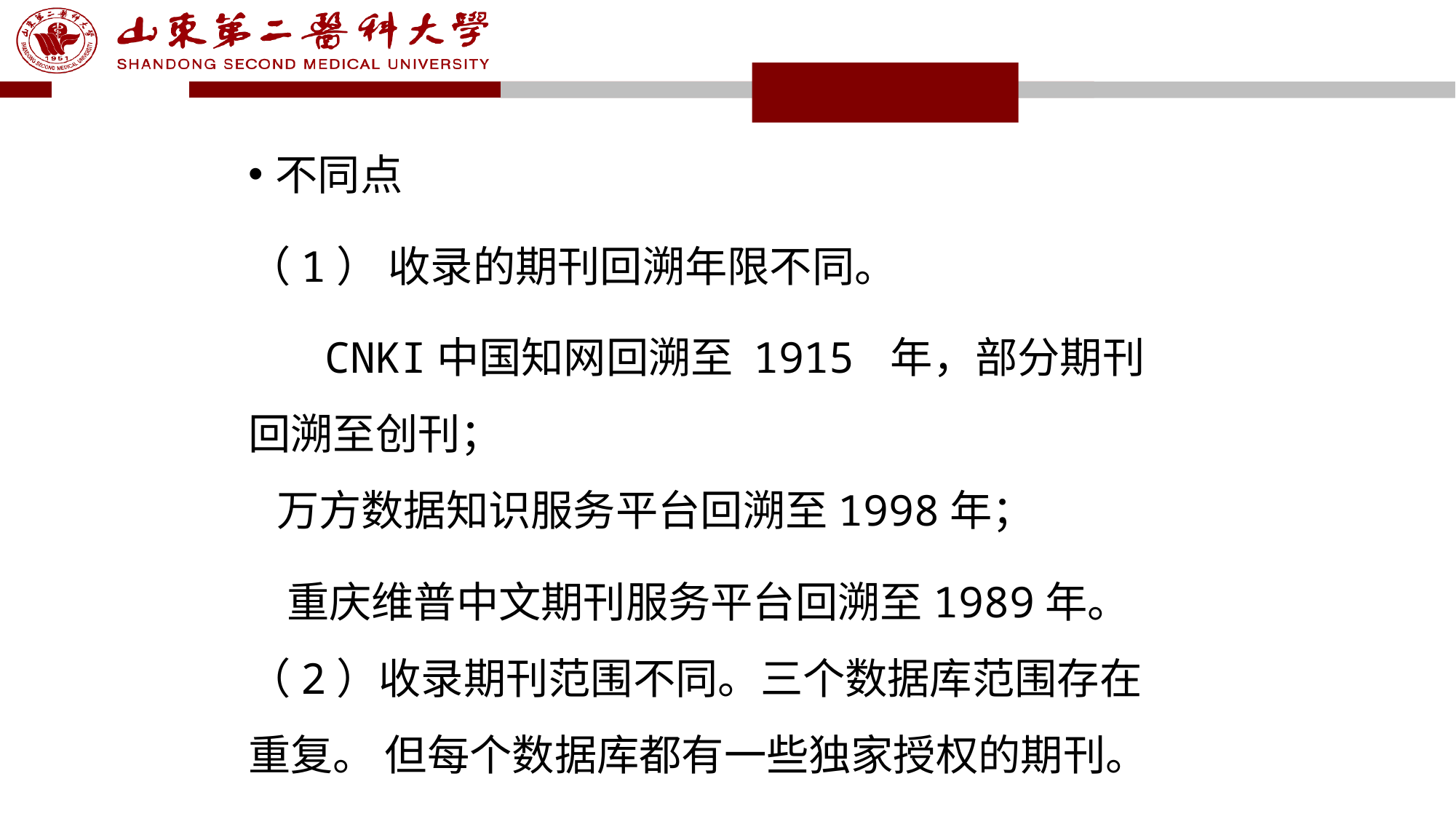

不同点
（1） 收录的期刊回溯年限不同。
   CNKI中国知网回溯至 1915 年，部分期刊回溯至创刊；
   万方数据知识服务平台回溯至1998年；
   重庆维普中文期刊服务平台回溯至1989年。
（2）收录期刊范围不同。三个数据库范围存在重复。 但每个数据库都有一些独家授权的期刊。